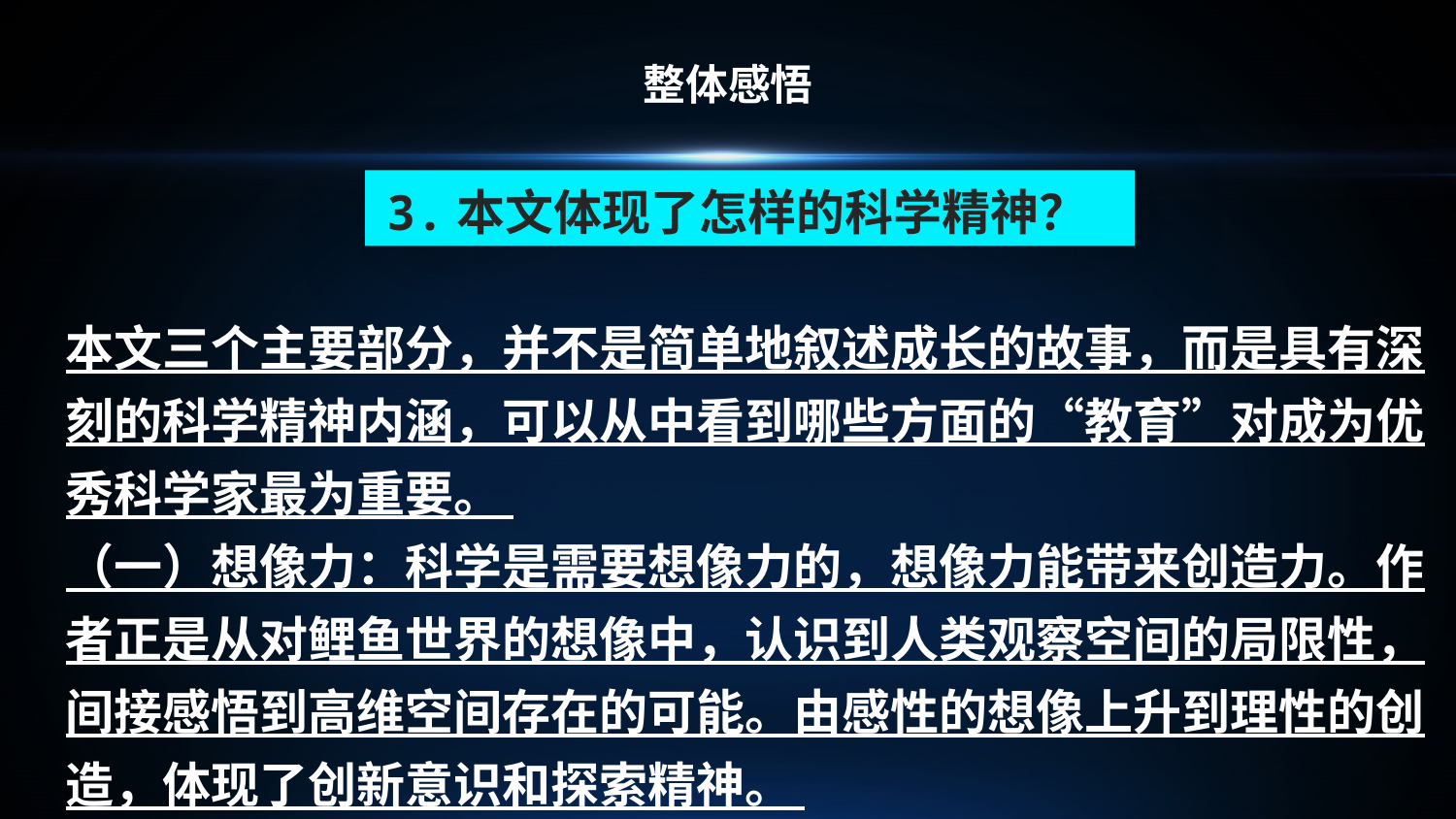

整体感悟
3.本文体现了怎样的科学精神？

本文三个主要部分，并不是简单地叙述成长的故事，而是具有深刻的科学精神内涵，可以从中看到哪些方面的“教育”对成为优秀科学家最为重要。 
（一）想像力：科学是需要想像力的，想像力能带来创造力。作者正是从对鲤鱼世界的想像中，认识到人类观察空间的局限性，间接感悟到高维空间存在的可能。由感性的想像上升到理性的创造，体现了创新意识和探索精神。